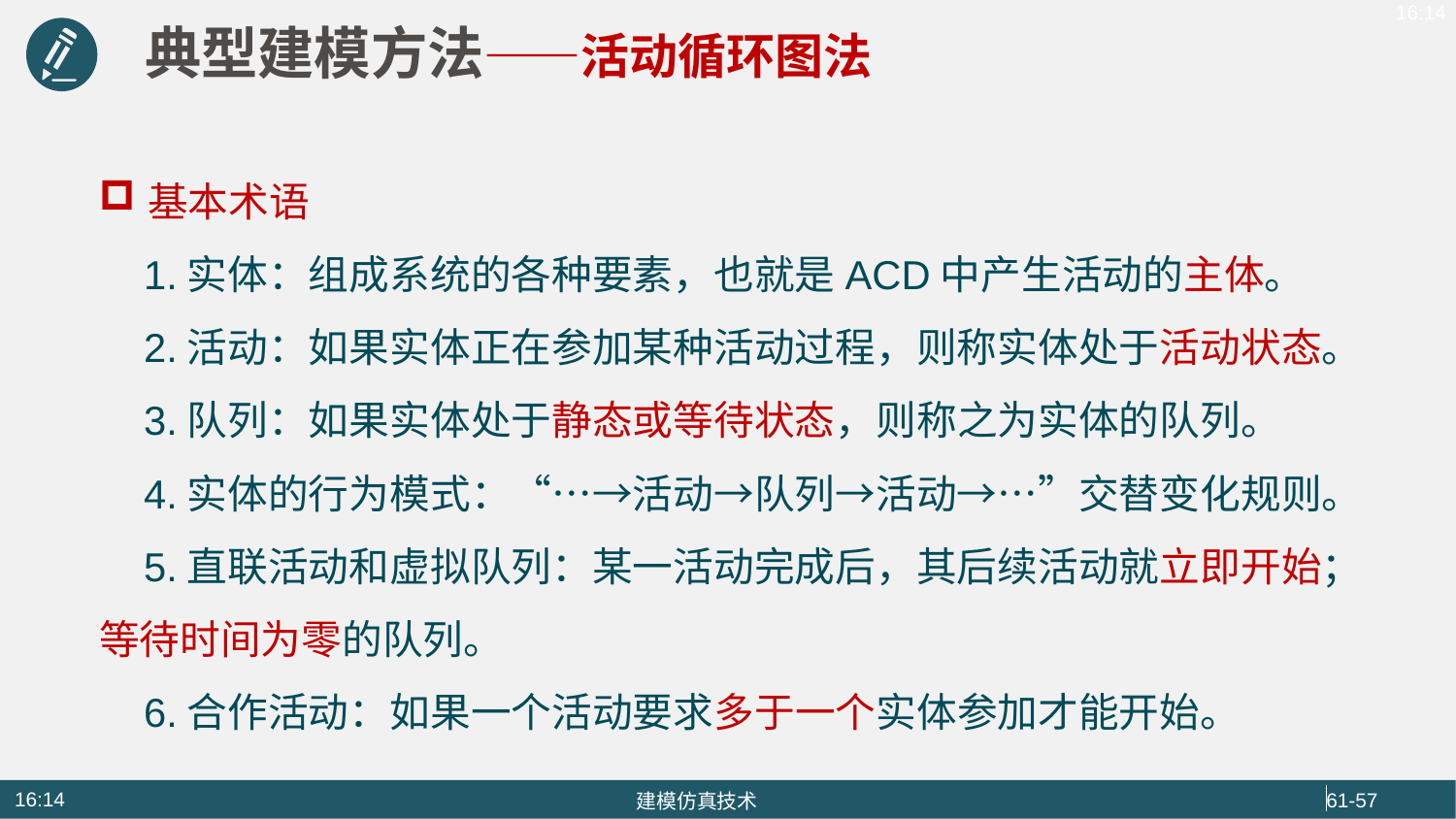

典型建模方法——活动循环图法

基本术语
    1.实体：组成系统的各种要素，也就是ACD中产生活动的主体。
    2.活动：如果实体正在参加某种活动过程，则称实体处于活动状态。
    3.队列：如果实体处于静态或等待状态，则称之为实体的队列。
    4.实体的行为模式：“…→活动→队列→活动→…”交替变化规则。
    5.直联活动和虚拟队列：某一活动完成后，其后续活动就立即开始；等待时间为零的队列。
    6.合作活动：如果一个活动要求多于一个实体参加才能开始。